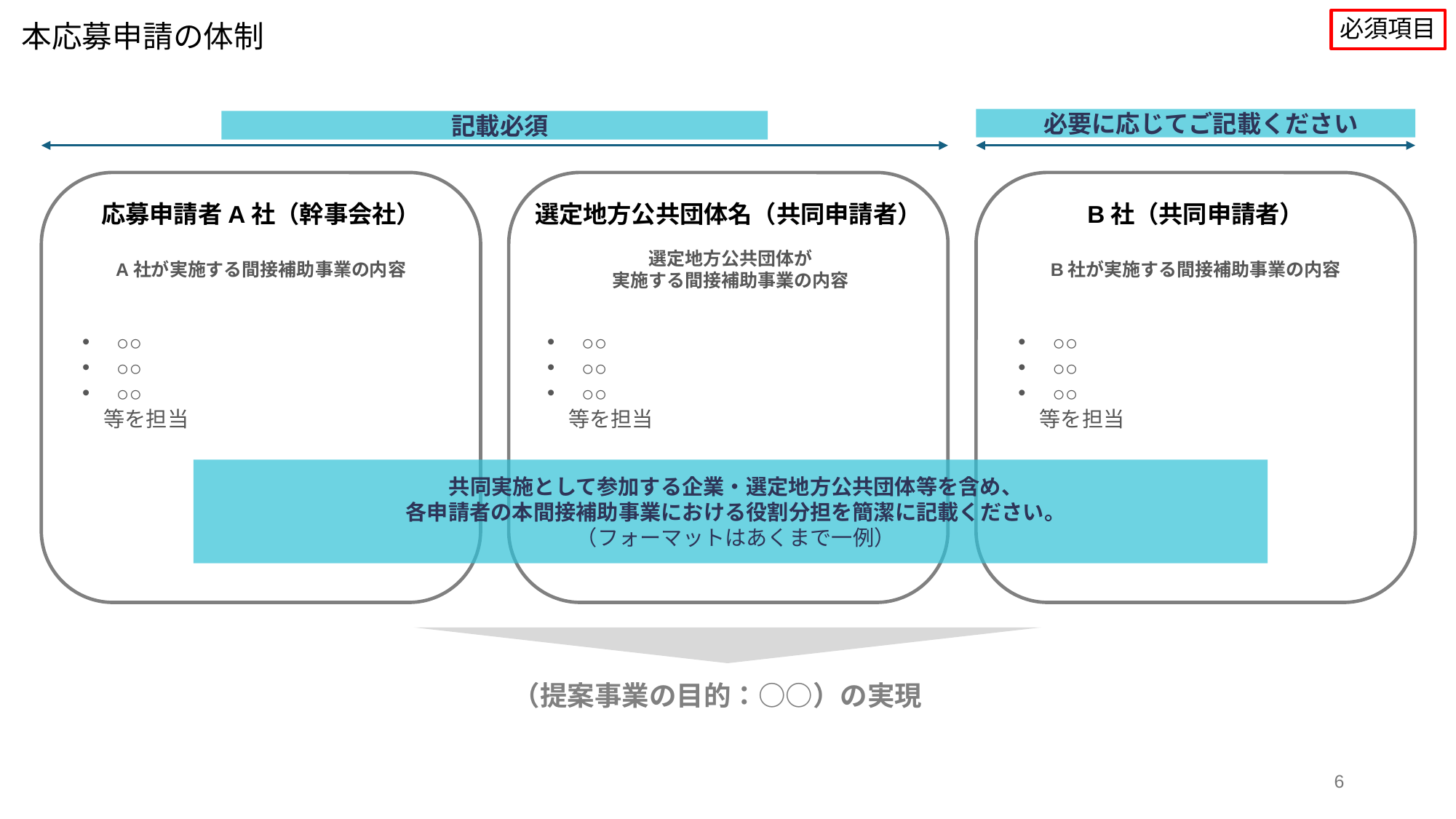

必須項目
本応募申請の体制
必要に応じてご記載ください
記載必須
応募申請者A社（幹事会社）
A社が実施する間接補助事業の内容
○○
○○
○○
　等を担当
選定地方公共団体名（共同申請者）
選定地方公共団体が
実施する間接補助事業の内容
○○
○○
○○
　等を担当
B社（共同申請者）
B社が実施する間接補助事業の内容
○○
○○
○○
　等を担当
共同実施として参加する企業・選定地方公共団体等を含め、
各申請者の本間接補助事業における役割分担を簡潔に記載ください。
（フォーマットはあくまで一例）

（提案事業の目的：○○）の実現
6